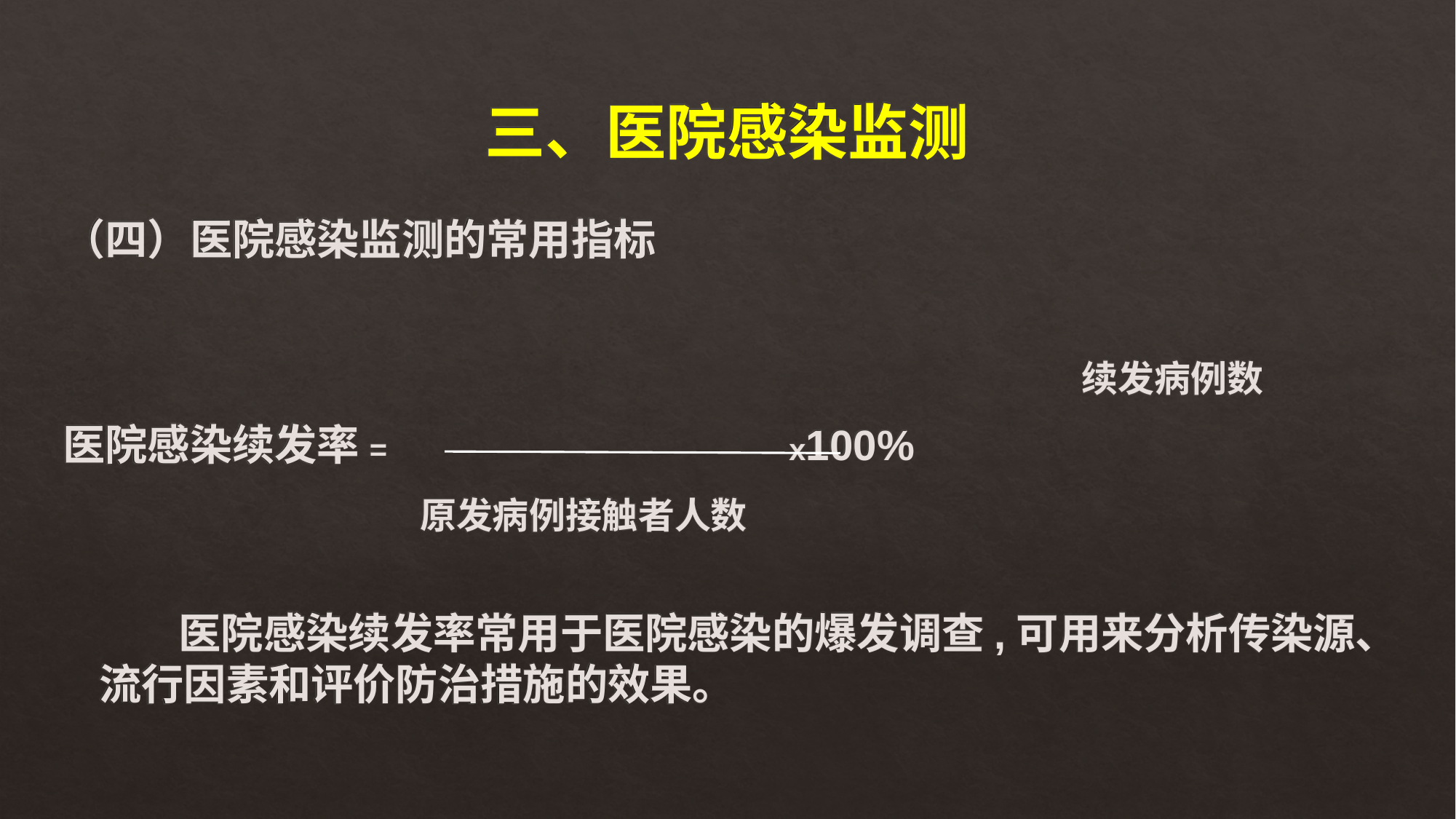

# 三、医院感染监测
（四）医院感染监测的常用指标

										续发病例数
医院感染续发率=                                                x100%
                                    原发病例接触者人数

           医院感染续发率常用于医院感染的爆发调查,可用来分析传染源、流行因素和评价防治措施的效果。